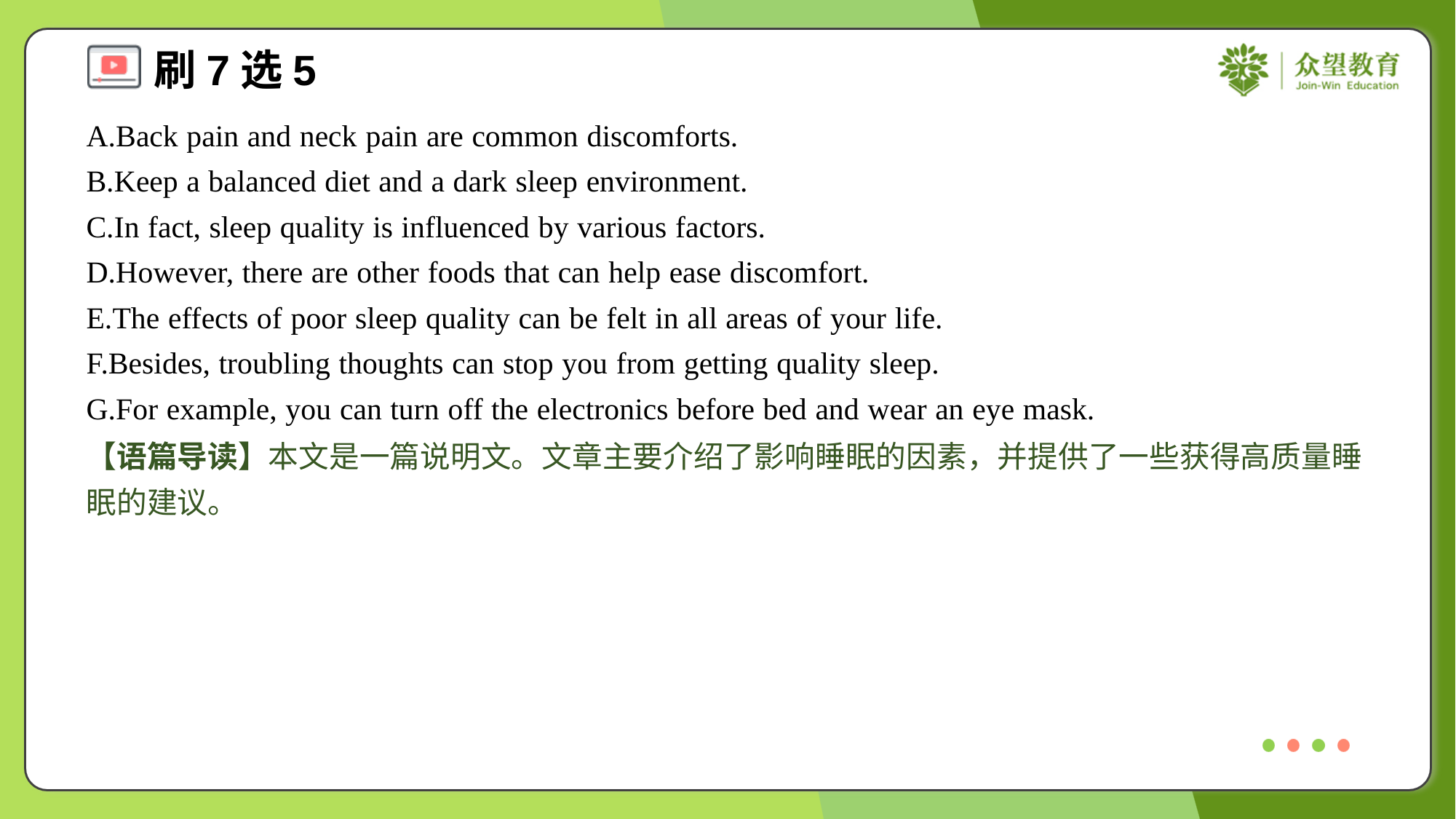

A.Back pain and neck pain are common discomforts.
B.Keep a balanced diet and a dark sleep environment.
C.In fact, sleep quality is influenced by various factors.
D.However, there are other foods that can help ease discomfort.
E.The effects of poor sleep quality can be felt in all areas of your life.
F.Besides, troubling thoughts can stop you from getting quality sleep.
G.For example, you can turn off the electronics before bed and wear an eye mask.
【语篇导读】本文是一篇说明文。文章主要介绍了影响睡眠的因素，并提供了一些获得高质量睡眠的建议。